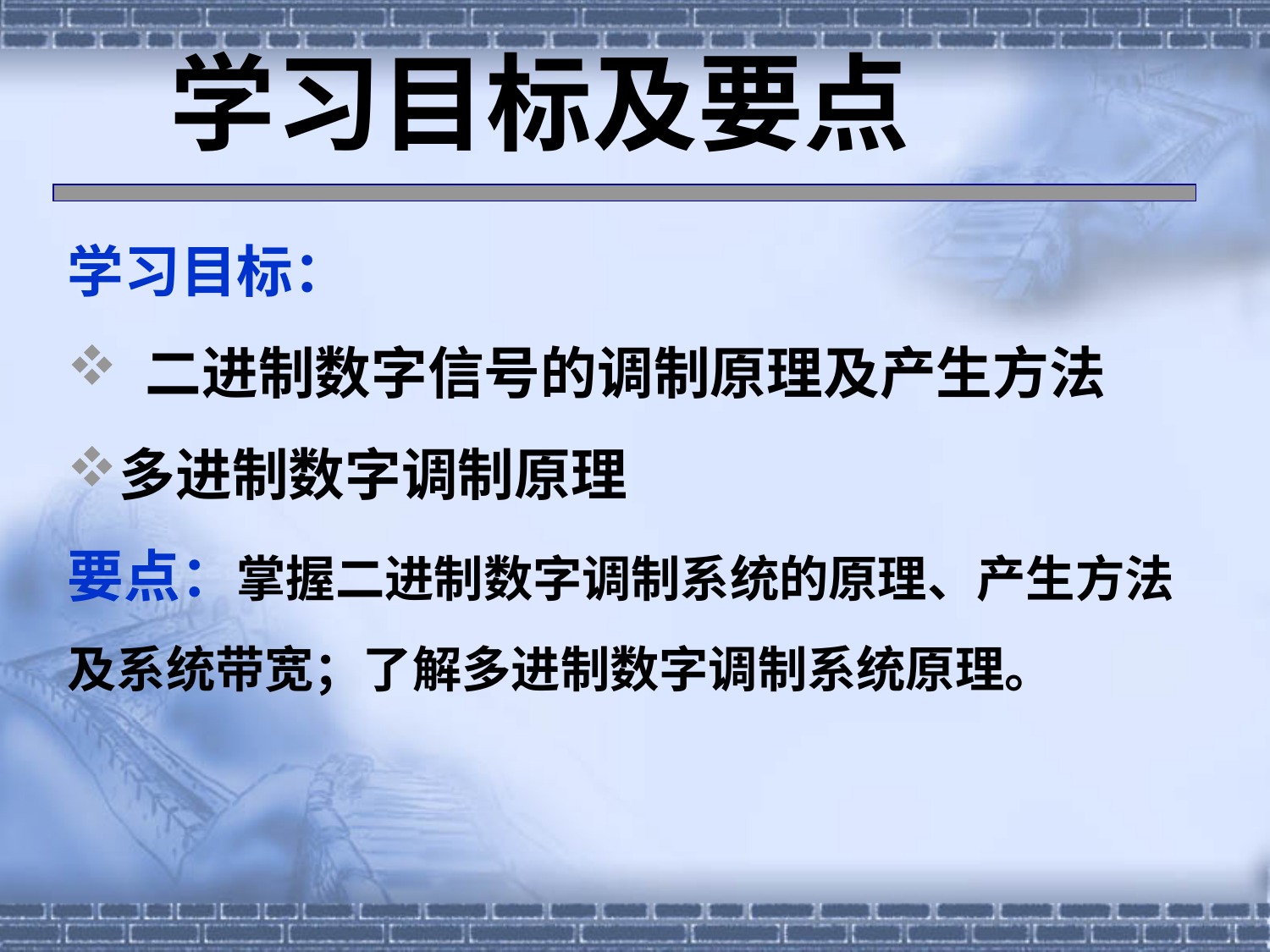

学习目标及要点

学习目标：
 二进制数字信号的调制原理及产生方法
多进制数字调制原理
要点：掌握二进制数字调制系统的原理、产生方法及系统带宽；了解多进制数字调制系统原理。